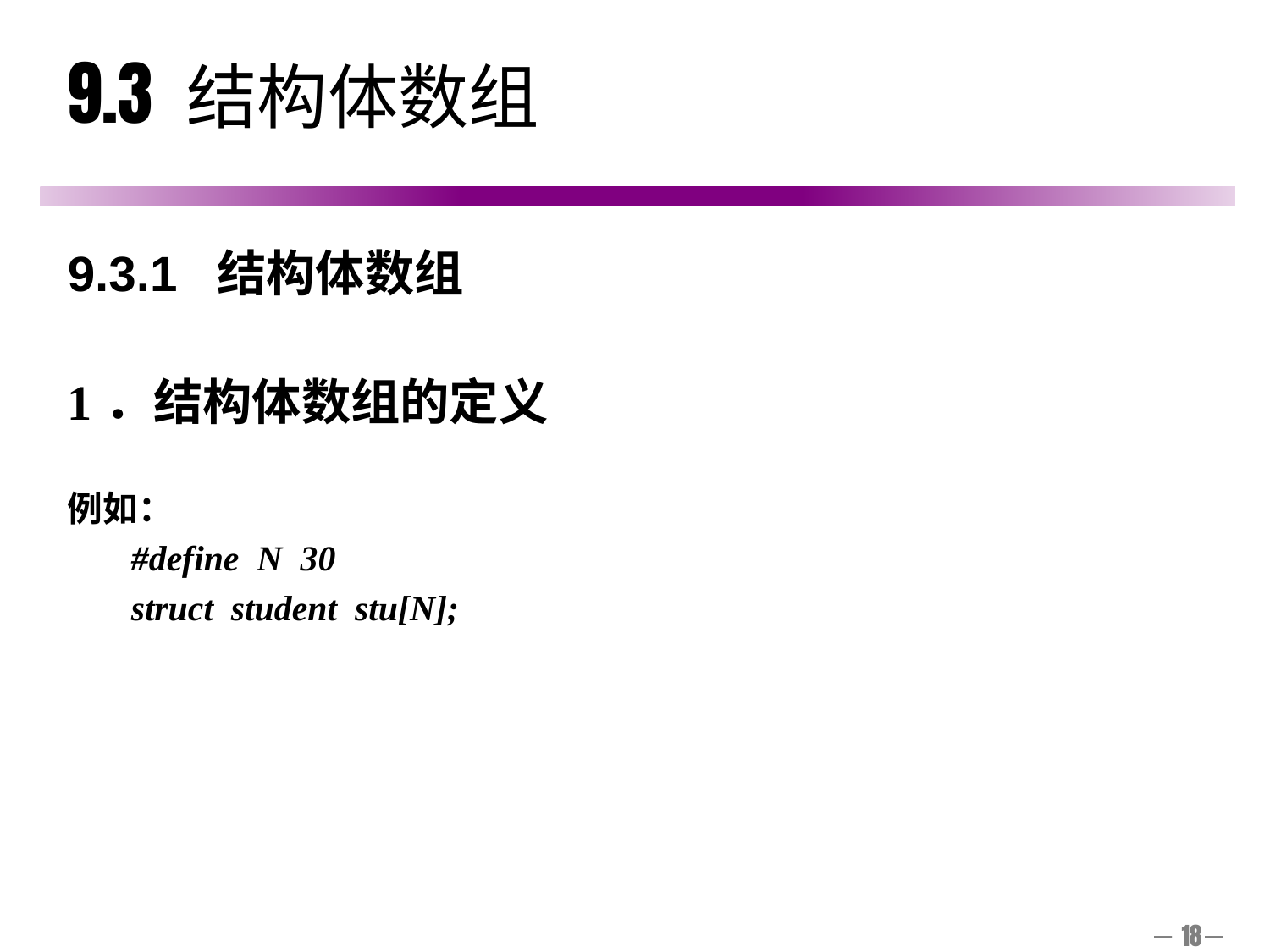

# 9.3 结构体数组
9.3.1  结构体数组

1．结构体数组的定义

例如：
#define  N  30
struct  student  stu[N];
－18－